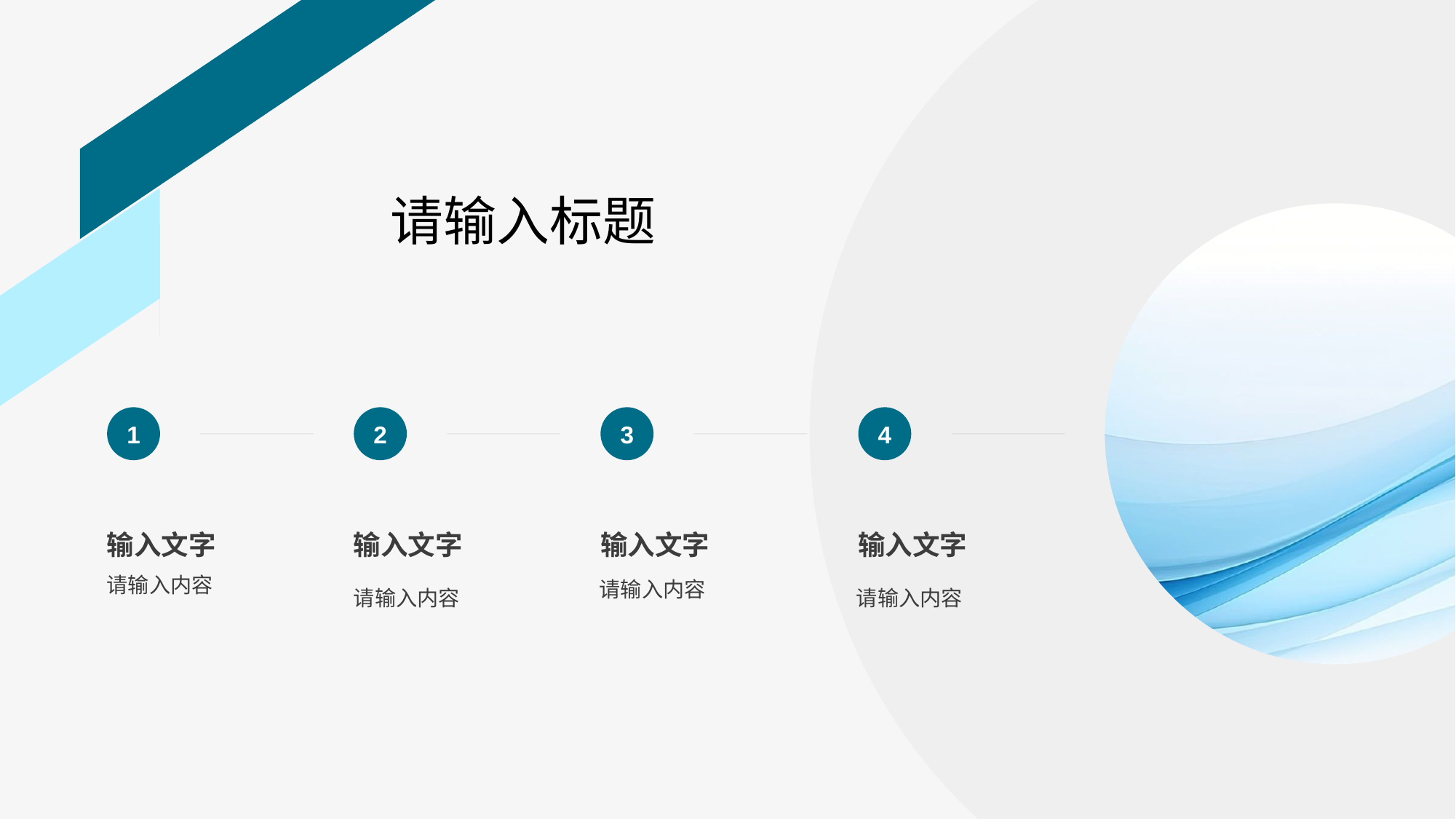

1
输入文字
请输入内容
请输入内容
请输入内容
请输入内容
2
输入文字
3
输入文字
4
输入文字
# 请输入标题